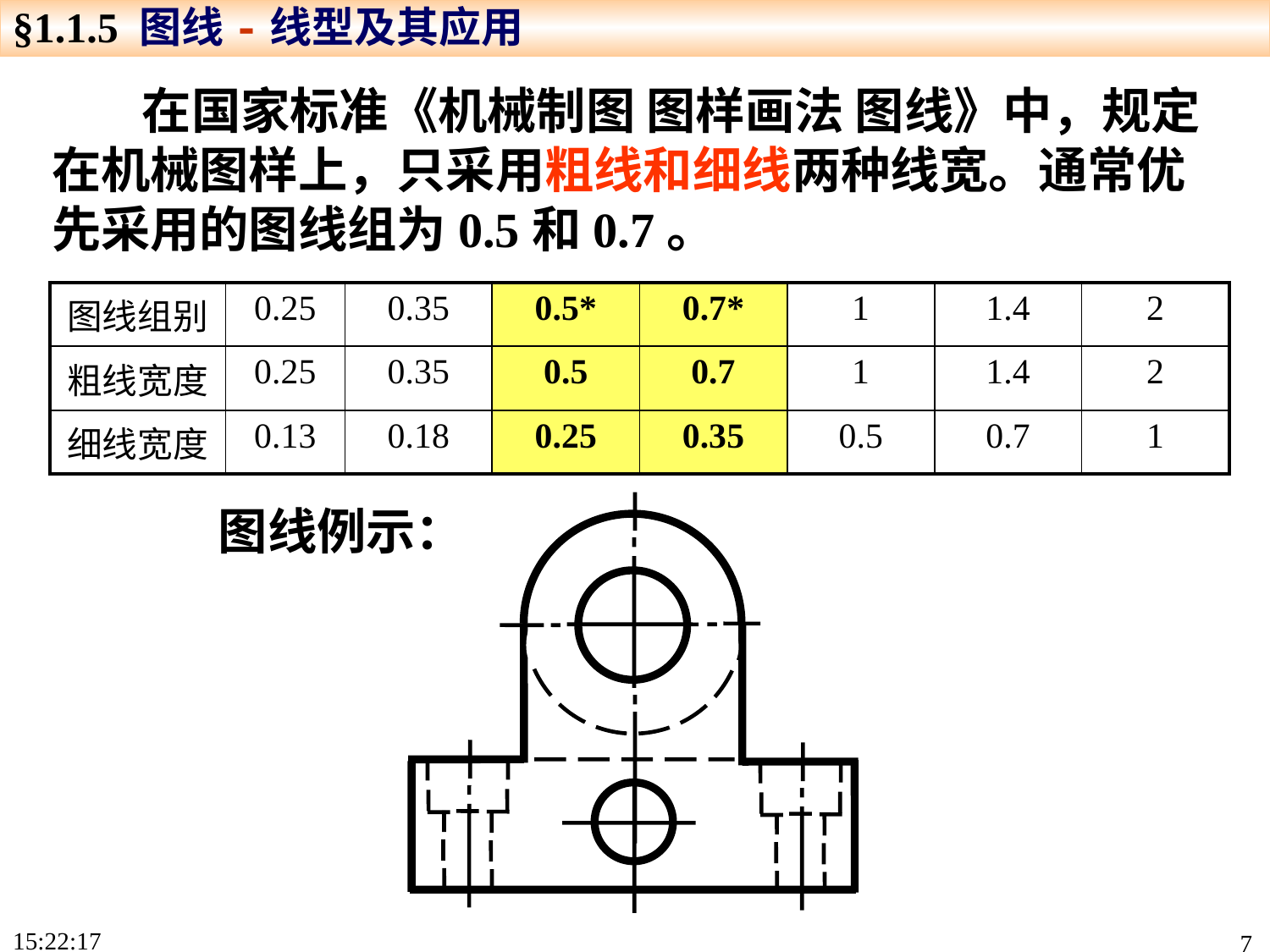

§1.1.5 图线-线型及其应用
       在国家标准《机械制图 图样画法 图线》中，规定在机械图样上，只采用粗线和细线两种线宽。通常优先采用的图线组为0.5和0.7。
| 图线组别 | 0.25 | 0.35 | 0.5\* | 0.7\* | 1 | 1.4 | 2 |
| --- | --- | --- | --- | --- | --- | --- | --- |
| 粗线宽度 | 0.25 | 0.35 | 0.5 | 0.7 | 1 | 1.4 | 2 |
| 细线宽度 | 0.13 | 0.18 | 0.25 | 0.35 | 0.5 | 0.7 | 1 |

图线例示：
15:22:17
7